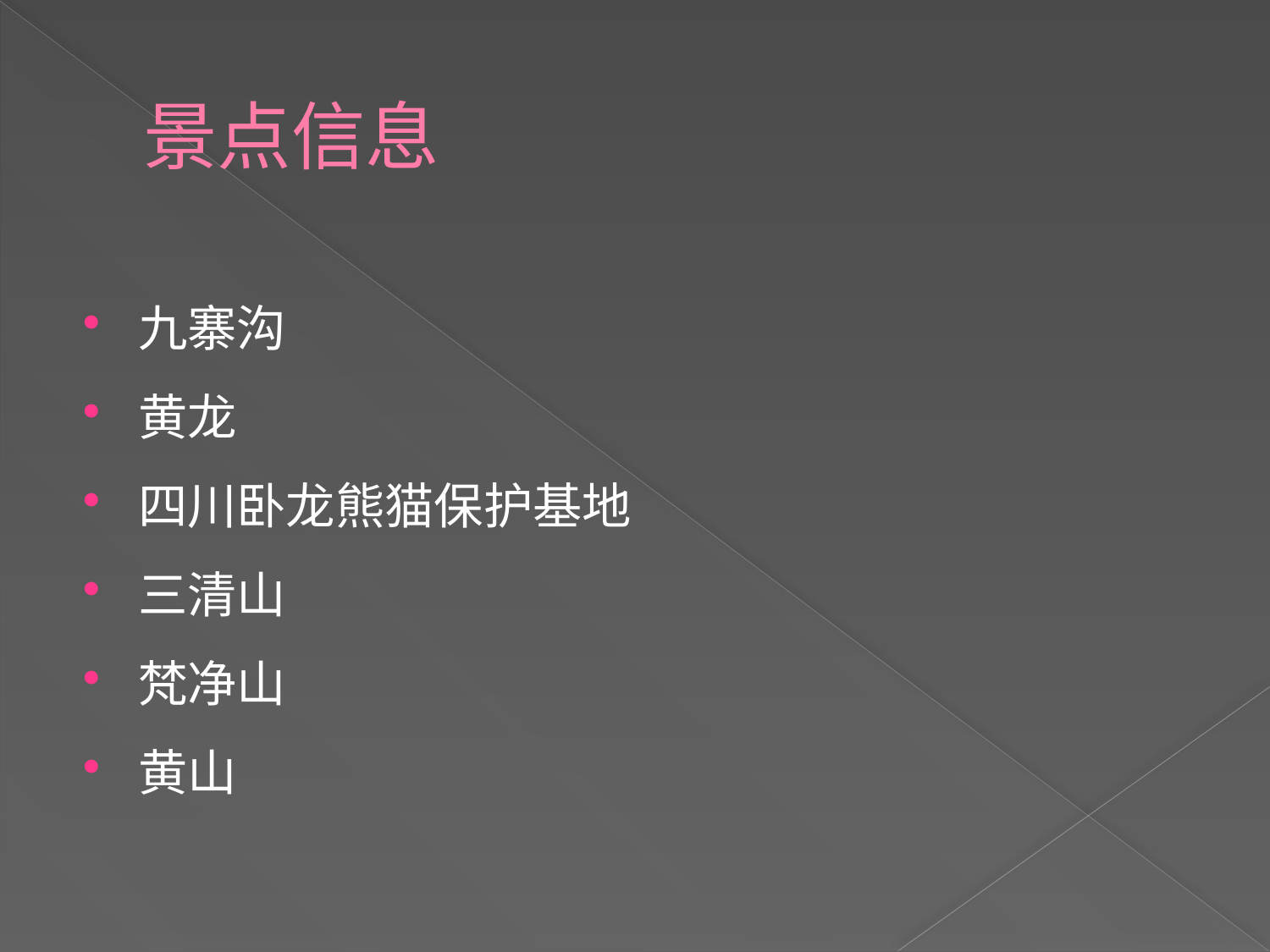

# 景点信息
九寨沟
黄龙
四川卧龙熊猫保护基地
三清山
梵净山
黄山